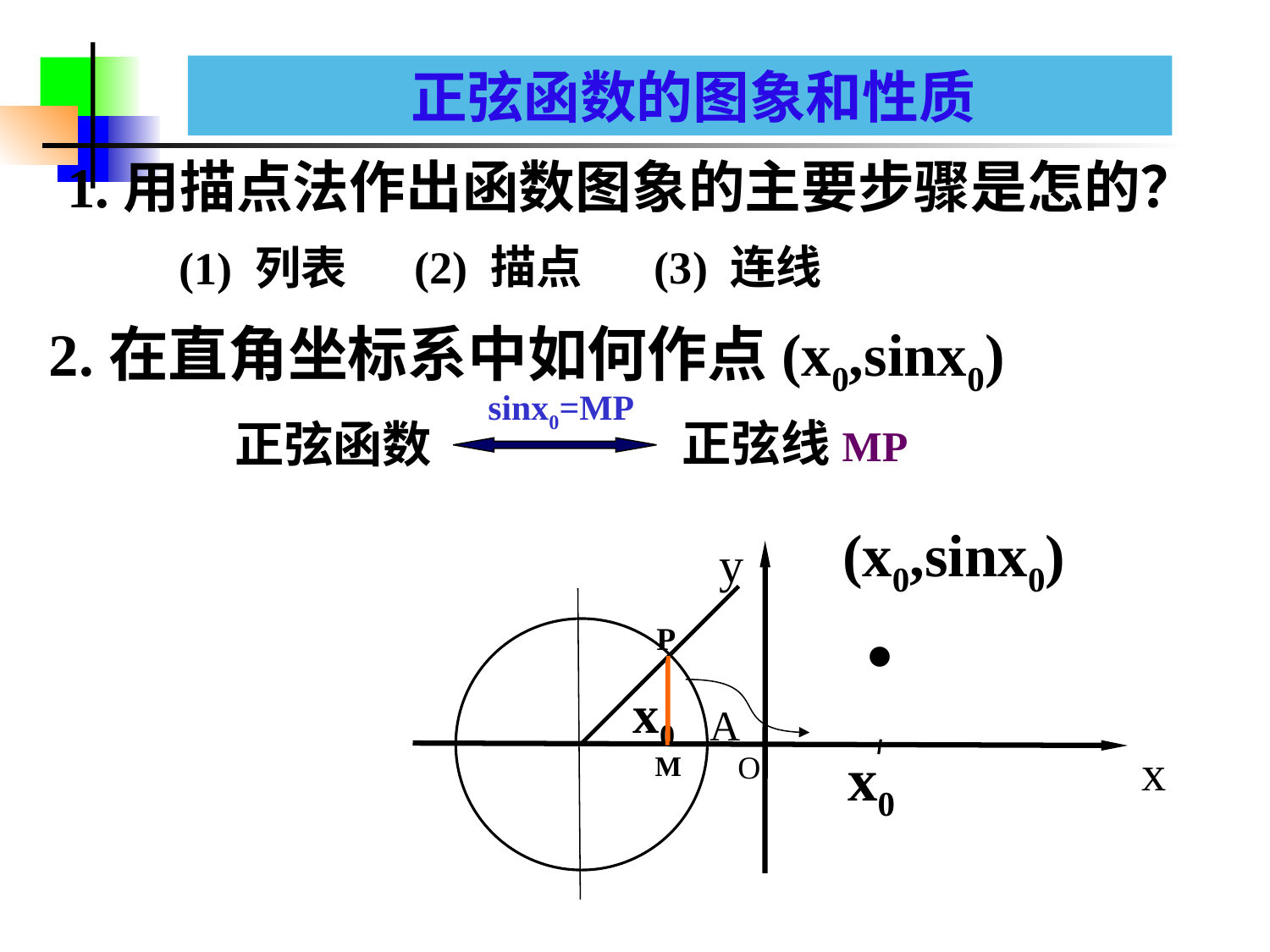

正弦函数的图象和性质
正弦、余弦函数的图象
1.用描点法作出函数图象的主要步骤是怎的？
(3) 连线
(2) 描点
(1) 列表
2.在直角坐标系中如何作点(x0,sinx0)
sinx0=MP
正弦线MP
正弦函数

.
(x0,sinx0)
y

P

x0
A
x0
x

O
M